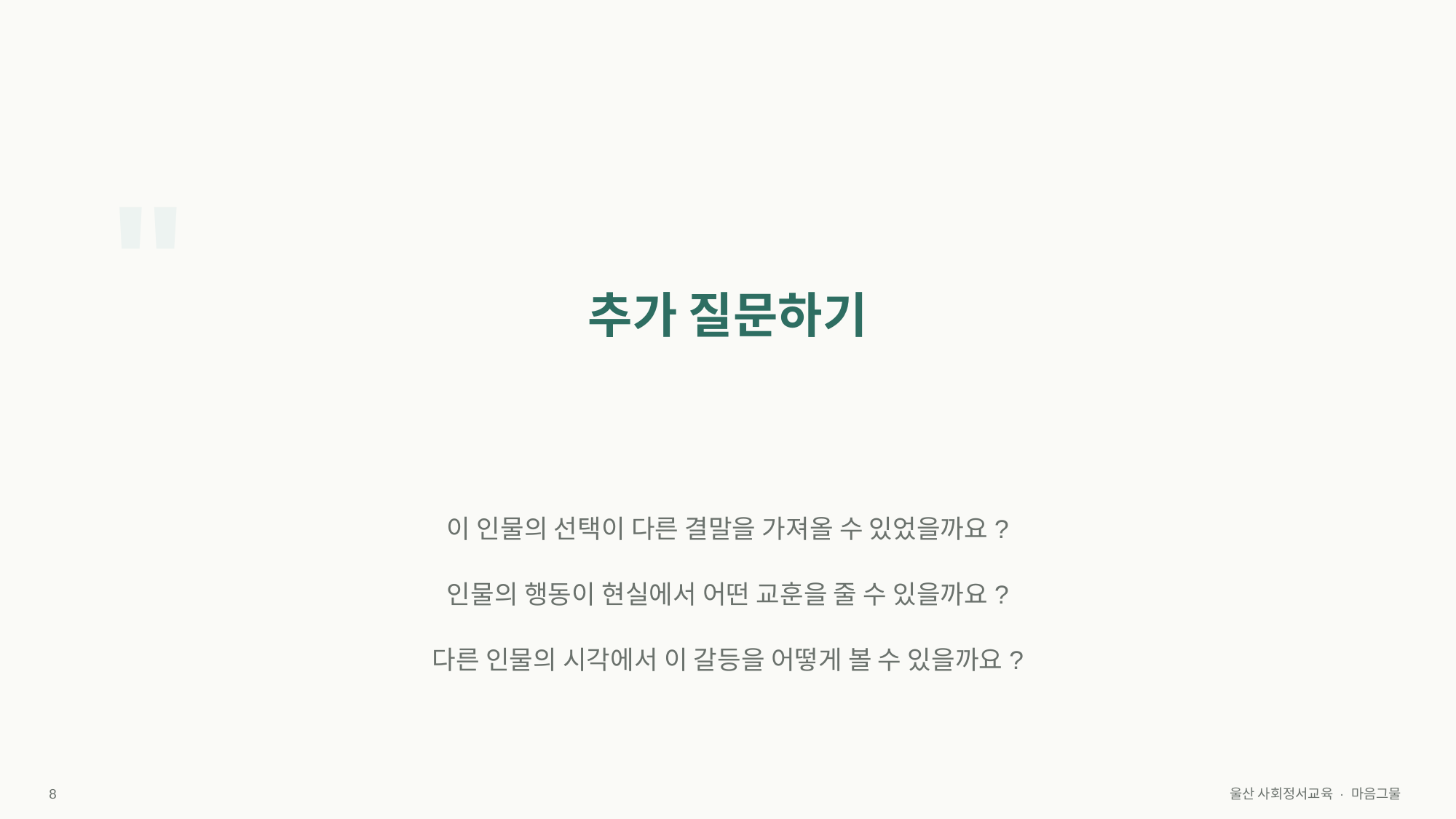

"
추가 질문하기
이 인물의 선택이 다른 결말을 가져올 수 있었을까요?
인물의 행동이 현실에서 어떤 교훈을 줄 수 있을까요?
다른 인물의 시각에서 이 갈등을 어떻게 볼 수 있을까요?
8
울산 사회정서교육 · 마음그물